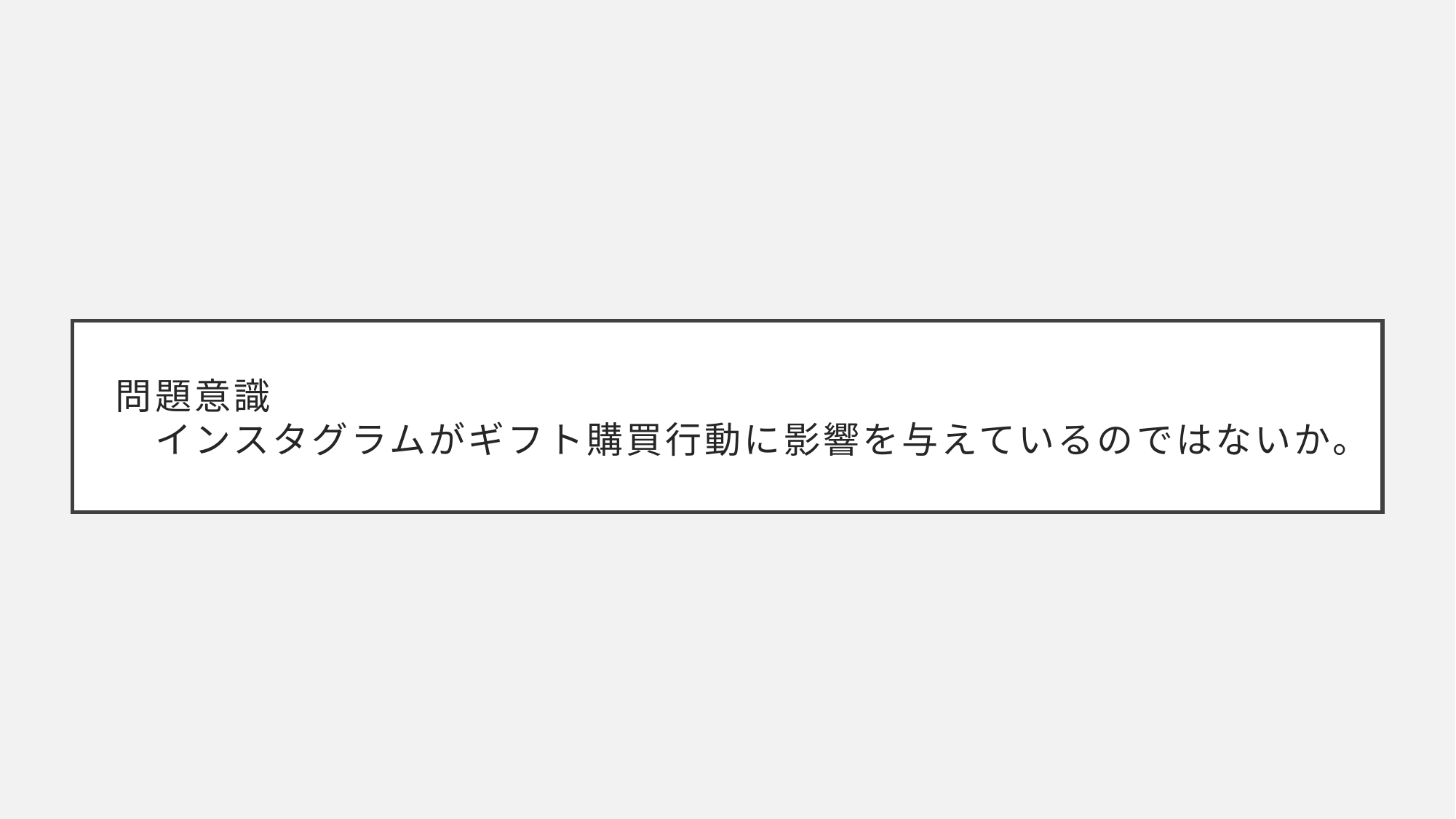

# 問題意識 　インスタグラムがギフト購買行動に影響を与えているのではないか。